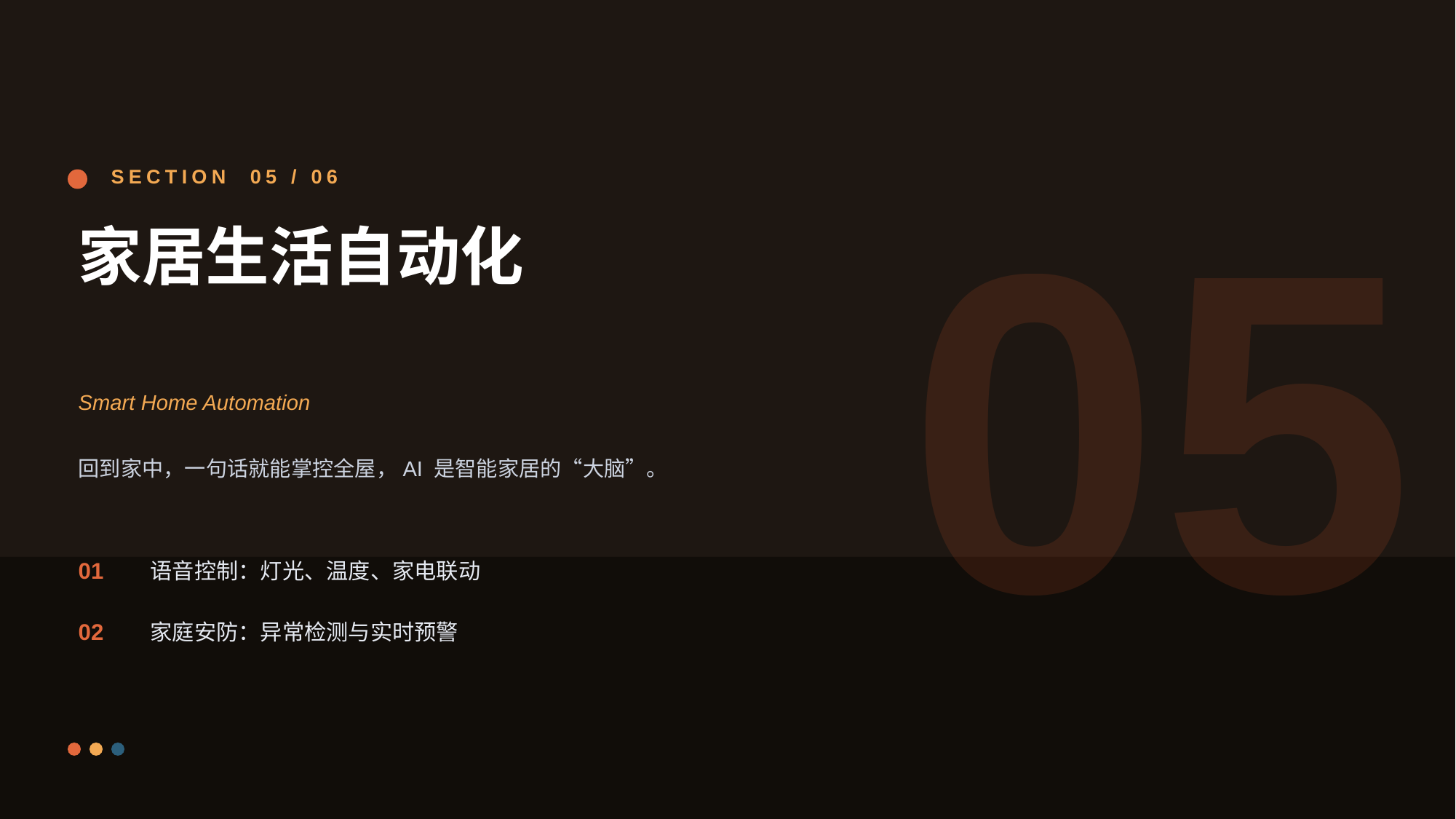

05
SECTION  05 / 06

家居生活自动化
Smart Home Automation
回到家中，一句话就能掌控全屋，AI 是智能家居的“大脑”。
01
语音控制：灯光、温度、家电联动

02
家庭安防：异常检测与实时预警